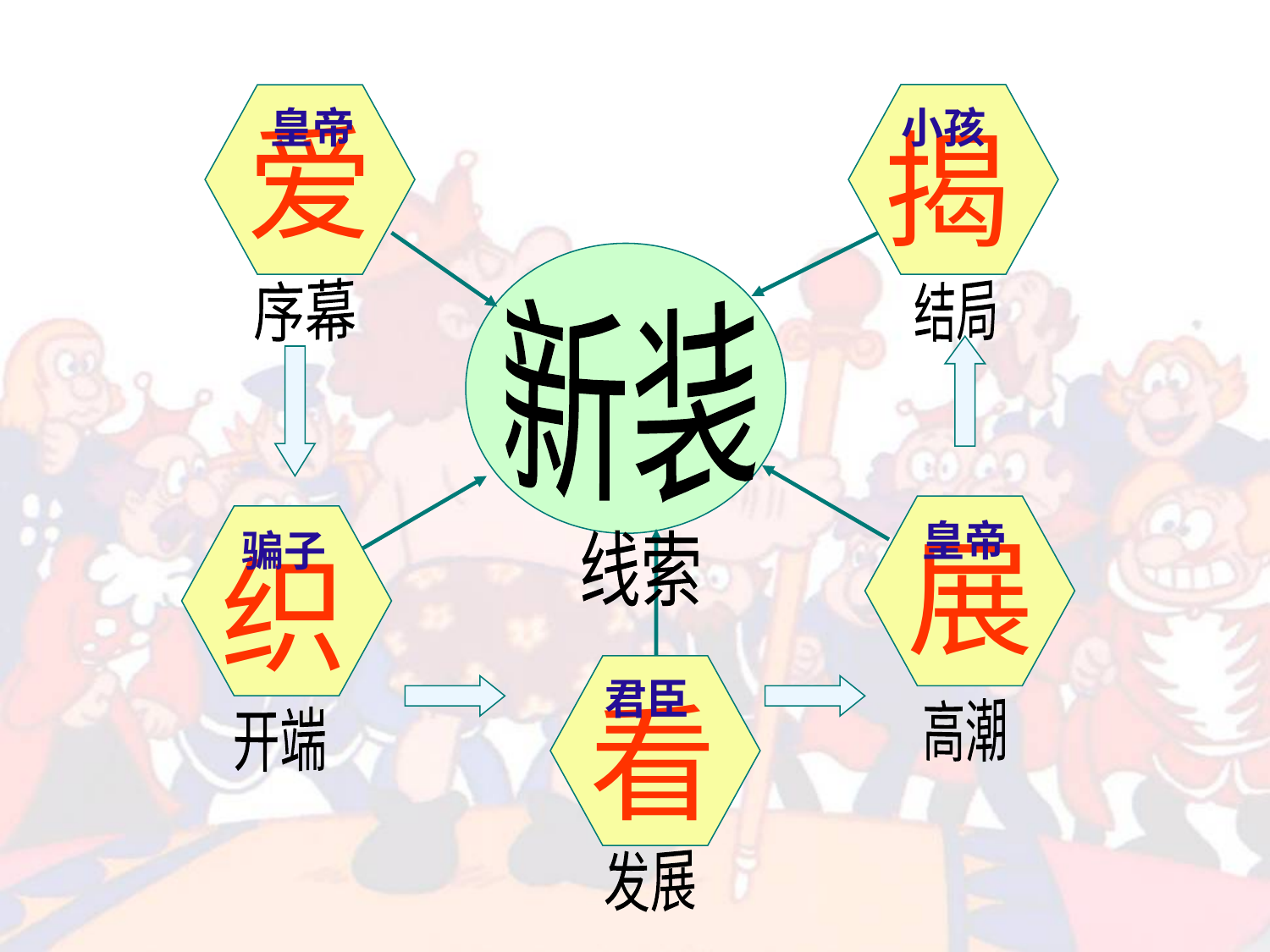

爱
皇帝

揭
小孩

新装
序幕
结局

皇帝
展

骗子
织

线索

看
君臣

高潮
开端
发展